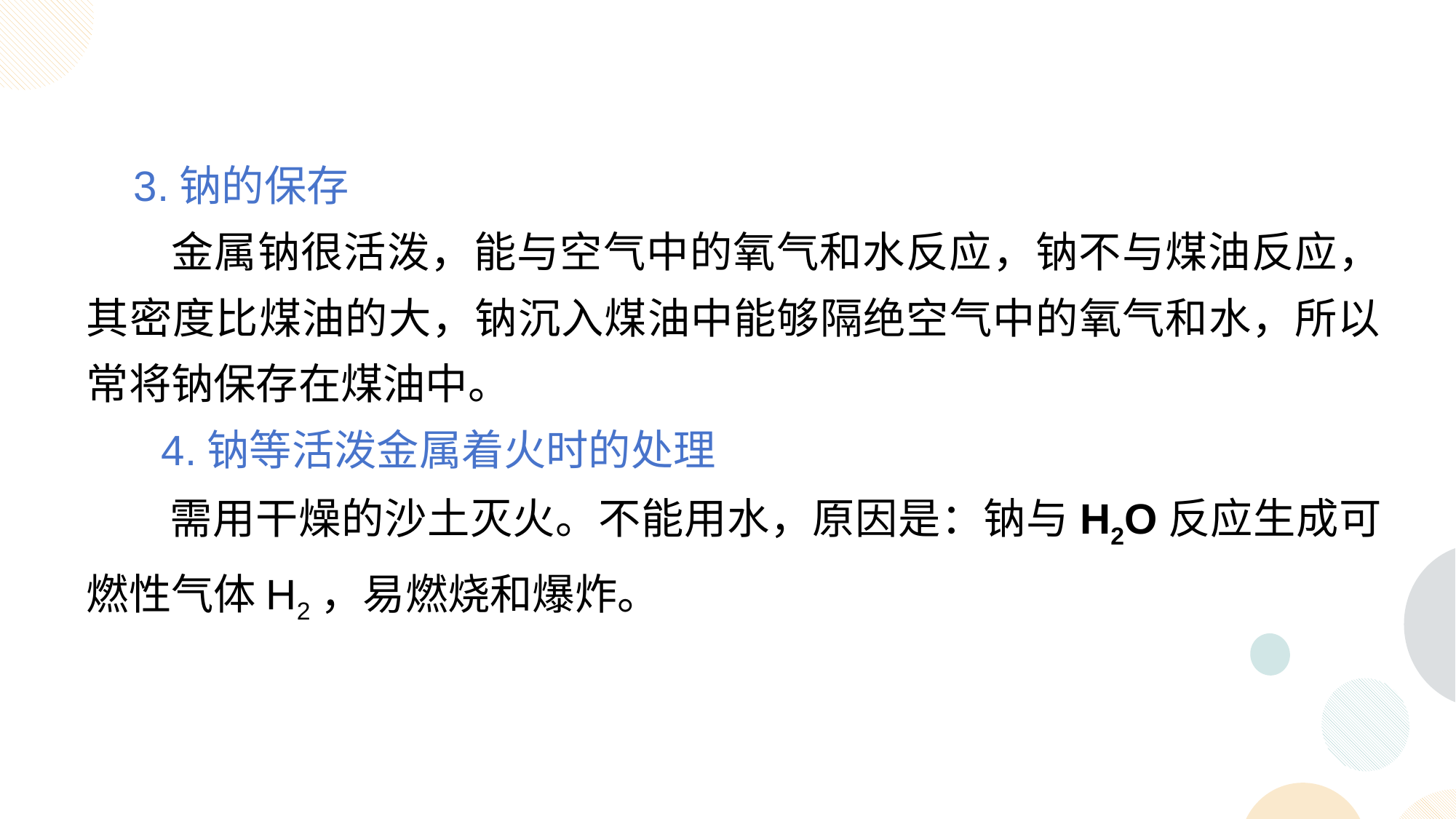

3.钠的保存
 金属钠很活泼，能与空气中的氧气和水反应，钠不与煤油反应，其密度比煤油的大，钠沉入煤油中能够隔绝空气中的氧气和水，所以常将钠保存在煤油中。
 4.钠等活泼金属着火时的处理
 需用干燥的沙土灭火。不能用水，原因是：钠与H2O反应生成可燃性气体H2，易燃烧和爆炸。